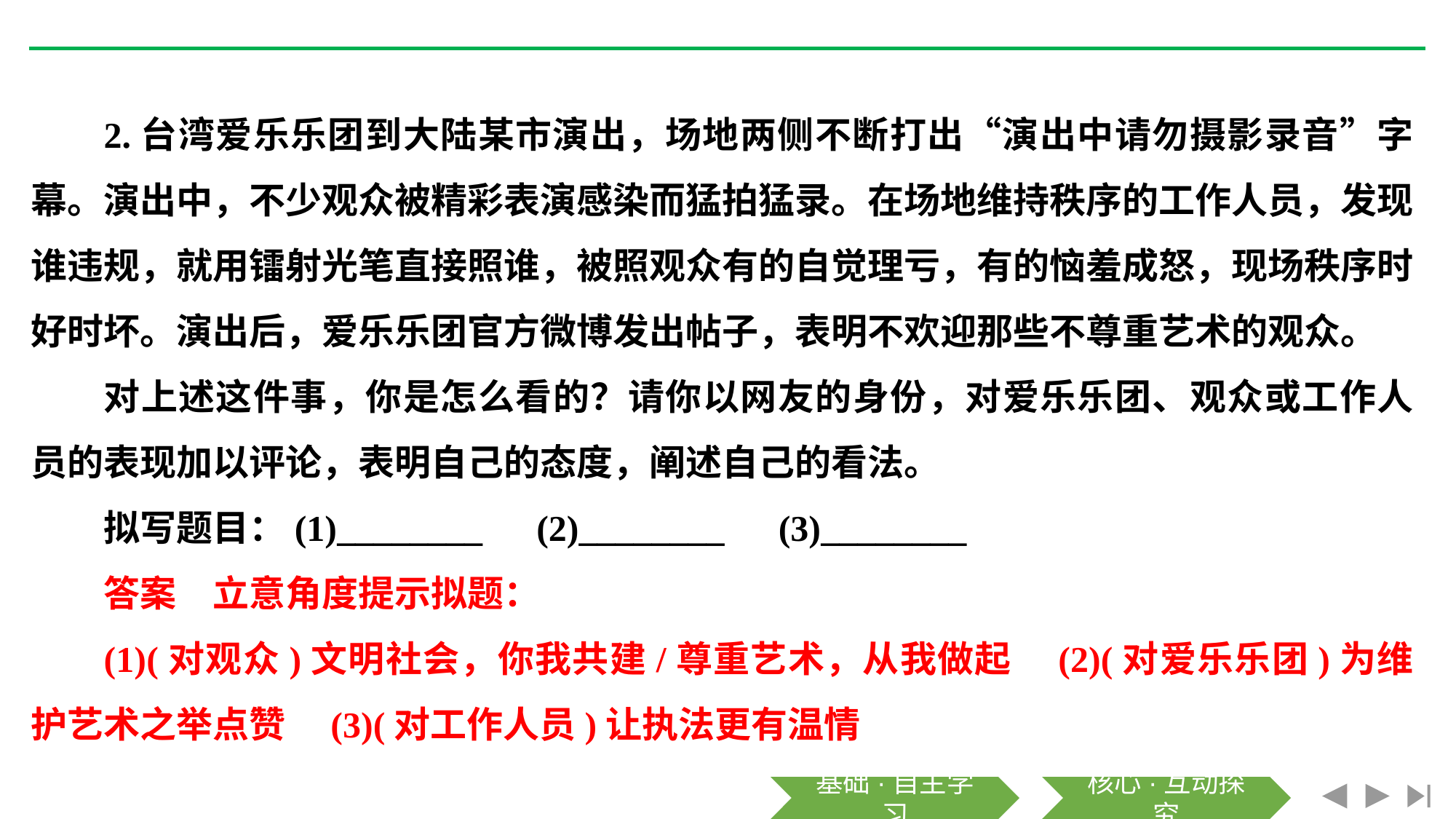

2.台湾爱乐乐团到大陆某市演出，场地两侧不断打出“演出中请勿摄影录音”字幕。演出中，不少观众被精彩表演感染而猛拍猛录。在场地维持秩序的工作人员，发现谁违规，就用镭射光笔直接照谁，被照观众有的自觉理亏，有的恼羞成怒，现场秩序时好时坏。演出后，爱乐乐团官方微博发出帖子，表明不欢迎那些不尊重艺术的观众。
对上述这件事，你是怎么看的？请你以网友的身份，对爱乐乐团、观众或工作人员的表现加以评论，表明自己的态度，阐述自己的看法。
拟写题目：(1)________　(2)________　(3)________
答案　立意角度提示拟题：
(1)(对观众)文明社会，你我共建/尊重艺术，从我做起　(2)(对爱乐乐团)为维护艺术之举点赞　(3)(对工作人员)让执法更有温情